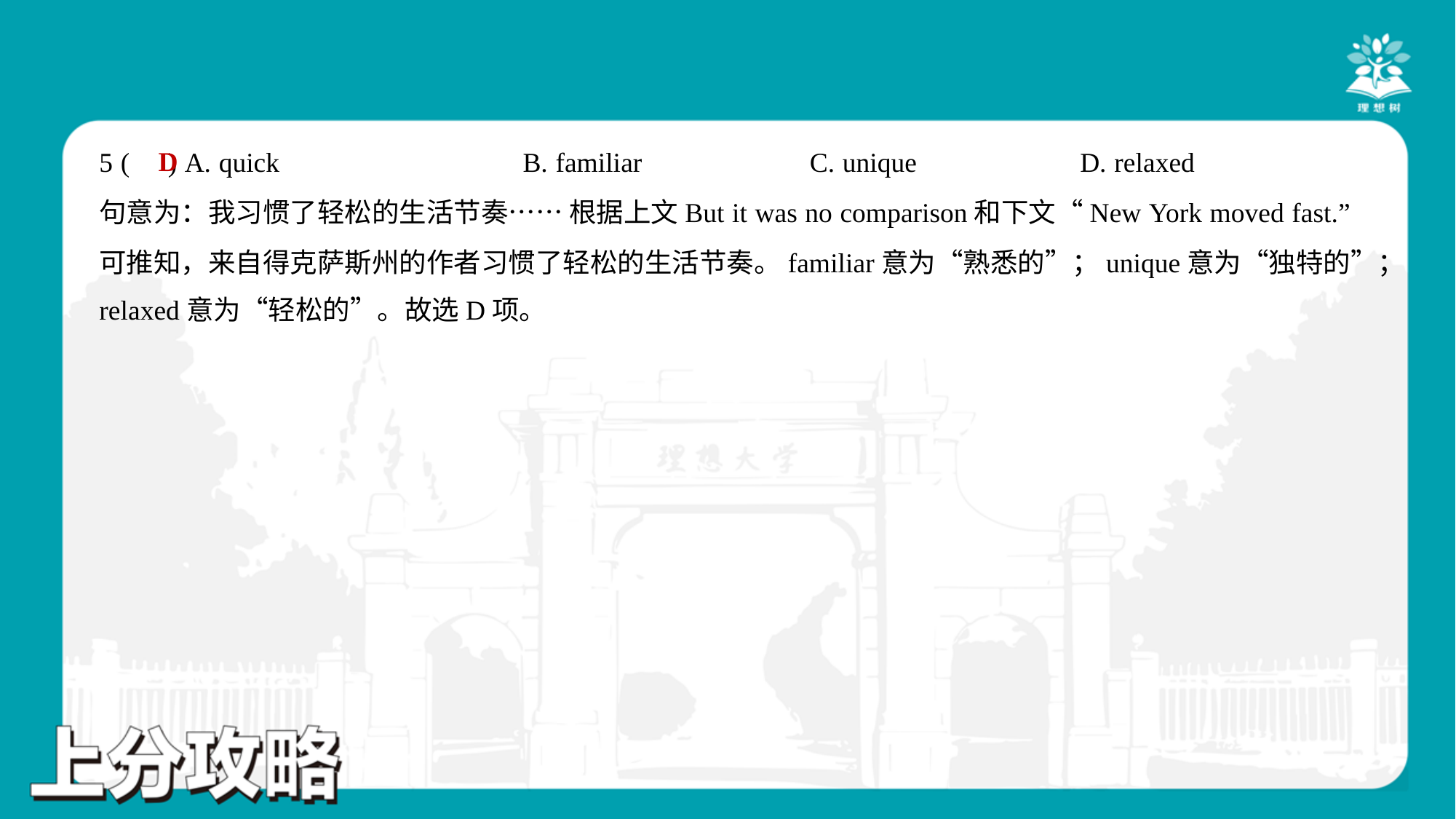

D
5 (     ) A. quick	B. familiar	C. unique	D. relaxed
句意为：我习惯了轻松的生活节奏…… 根据上文But it was no comparison和下文“New York moved fast.”
可推知，来自得克萨斯州的作者习惯了轻松的生活节奏。familiar意为“熟悉的”；unique意为“独特的”；
relaxed意为“轻松的”。故选D项。